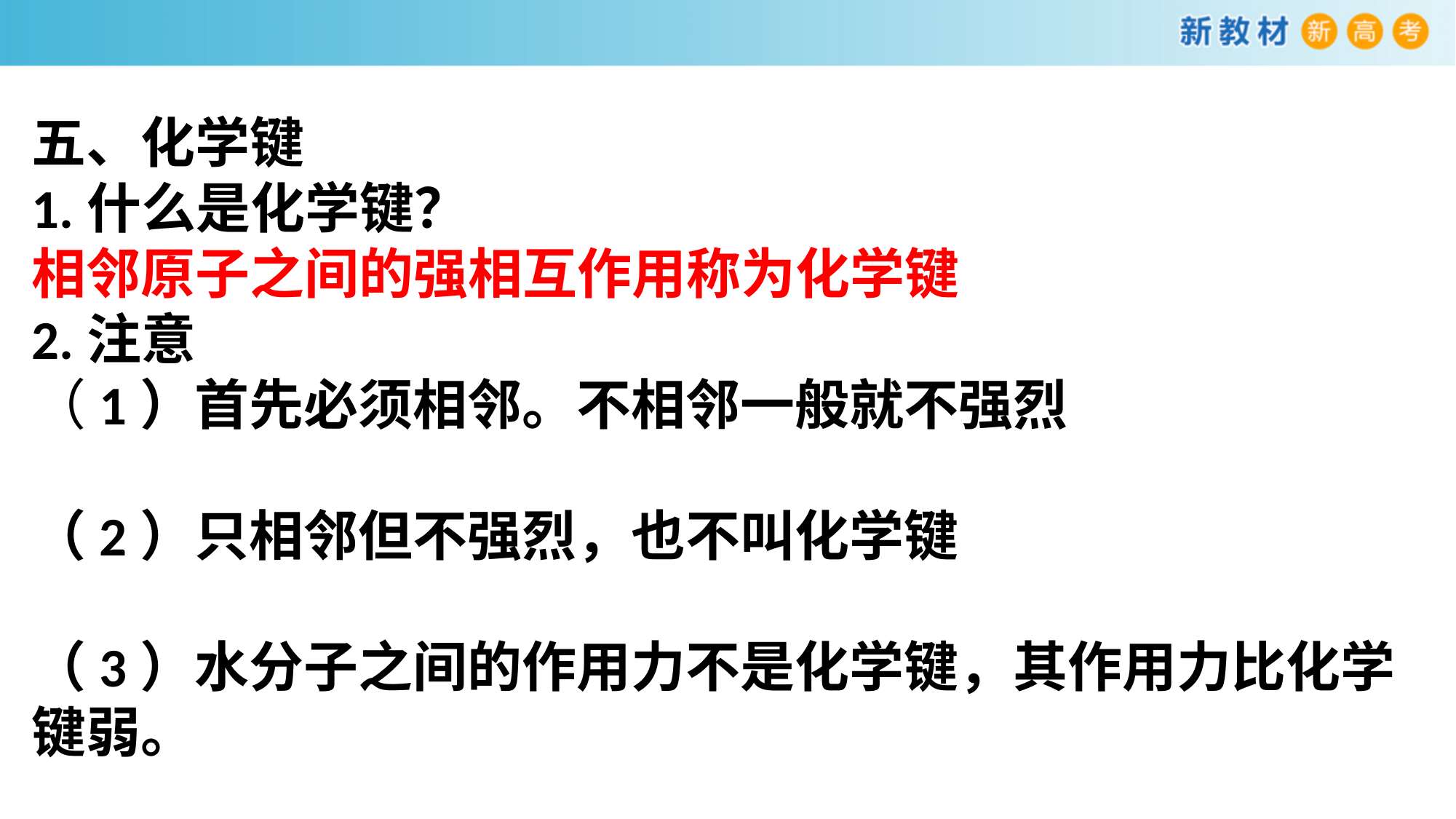

五、化学键
1.什么是化学键？
相邻原子之间的强相互作用称为化学键
2.注意
（1）首先必须相邻。不相邻一般就不强烈

（2）只相邻但不强烈，也不叫化学键

（3）水分子之间的作用力不是化学键，其作用力比化学键弱。